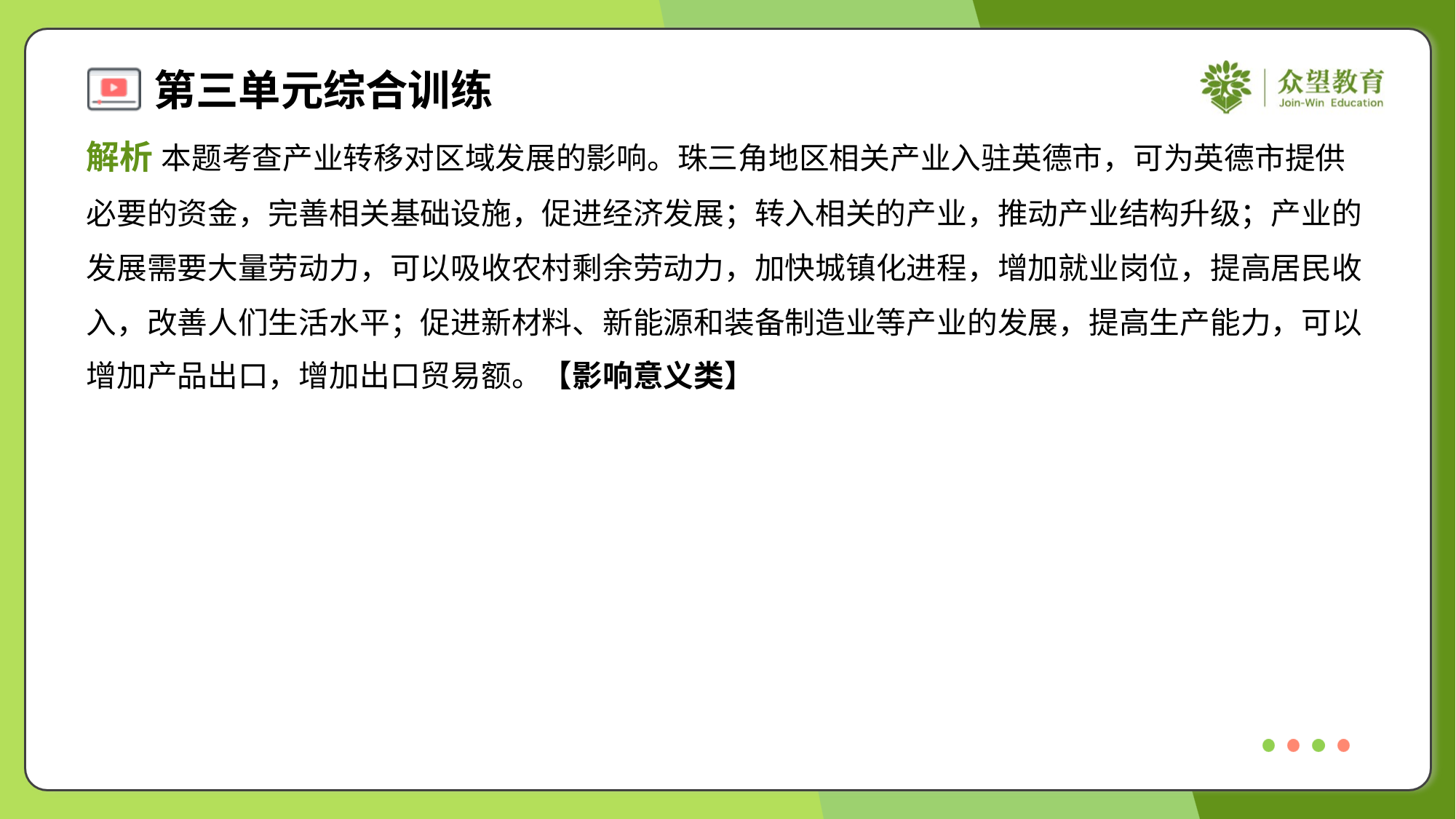

解析 本题考查产业转移对区域发展的影响。珠三角地区相关产业入驻英德市，可为英德市提供
必要的资金，完善相关基础设施，促进经济发展；转入相关的产业，推动产业结构升级；产业的
发展需要大量劳动力，可以吸收农村剩余劳动力，加快城镇化进程，增加就业岗位，提高居民收
入，改善人们生活水平；促进新材料、新能源和装备制造业等产业的发展，提高生产能力，可以
增加产品出口，增加出口贸易额。【影响意义类】